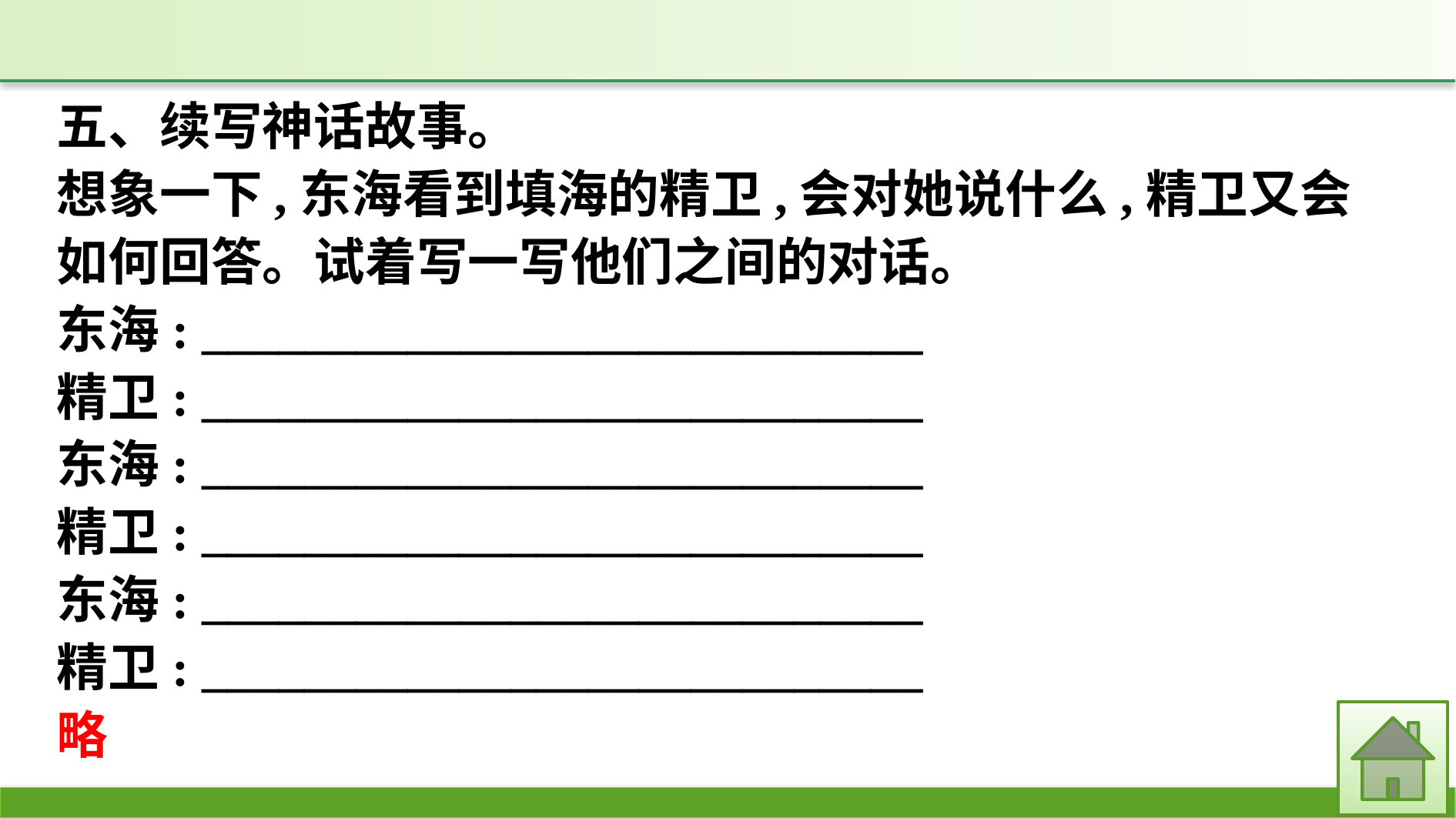

五、续写神话故事。
想象一下,东海看到填海的精卫,会对她说什么,精卫又会如何回答。试着写一写他们之间的对话。
东海: ____________________________
精卫: ____________________________
东海: ____________________________
精卫: ____________________________
东海: ____________________________
精卫: ____________________________
略